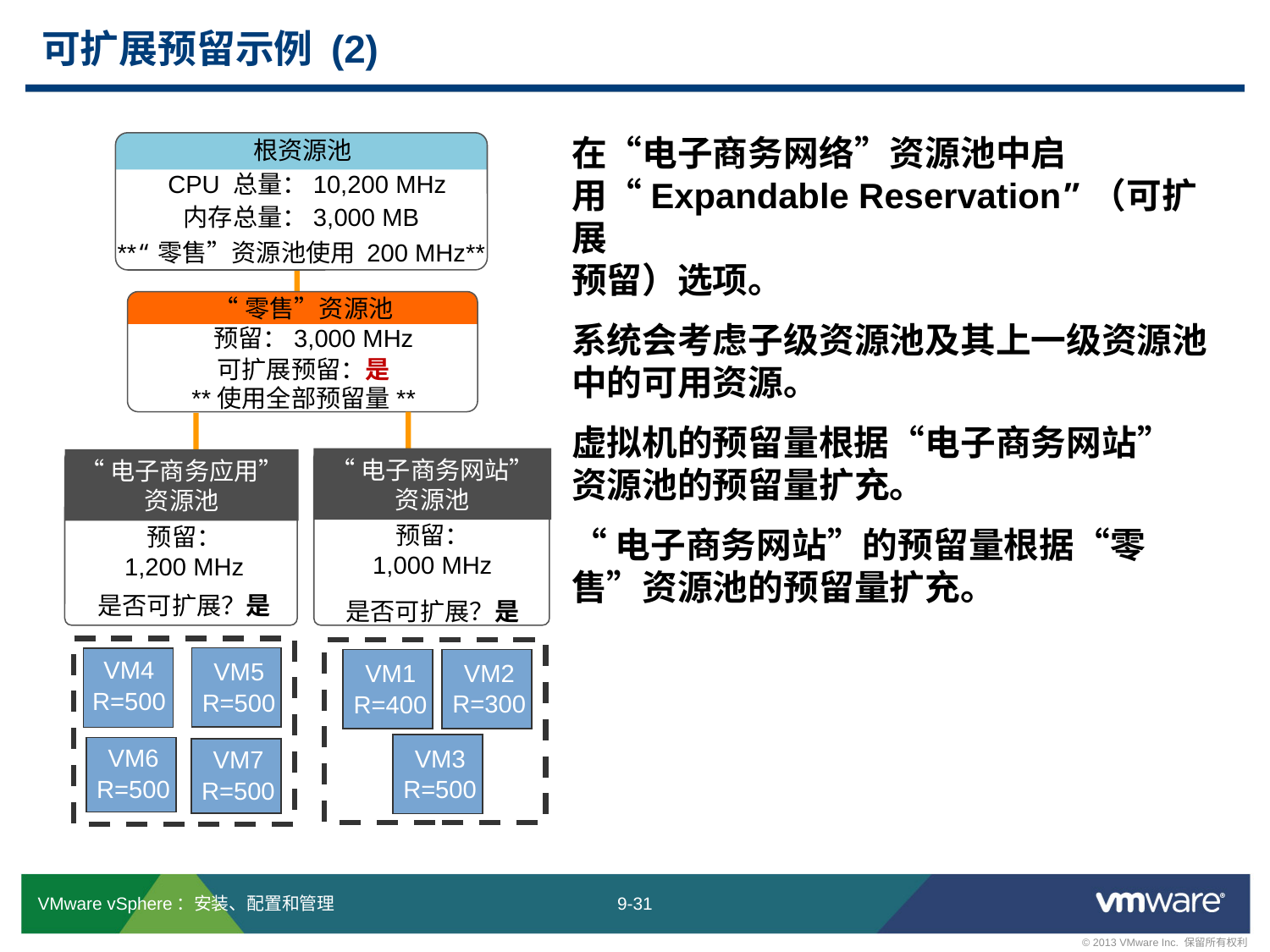

# 可扩展预留示例 (2)
根资源池

 CPU 总量：10,200 MHz
内存总量：3,000 MB
在“电子商务网络”资源池中启用“Expandable Reservation”（可扩展
预留）选项。
系统会考虑子级资源池及其上一级资源池中的可用资源。
虚拟机的预留量根据“电子商务网站”
资源池的预留量扩充。
“电子商务网站”的预留量根据“零售”资源池的预留量扩充。
**“零售”资源池使用 200 MHz**

“零售”资源池

 预留：3,000 MHz
可扩展预留：是
**使用全部预留量**

“电子商务网站”
资源池
“电子商务应用”
资源池

预留：
1,000 MHz
是否可扩展？是
预留：
1,200 MHz
是否可扩展？是

VM5
R=500

VM4
R=500

VM2
R=300

VM1
R=400

VM3
R=500

VM6
R=500

VM7
R=500